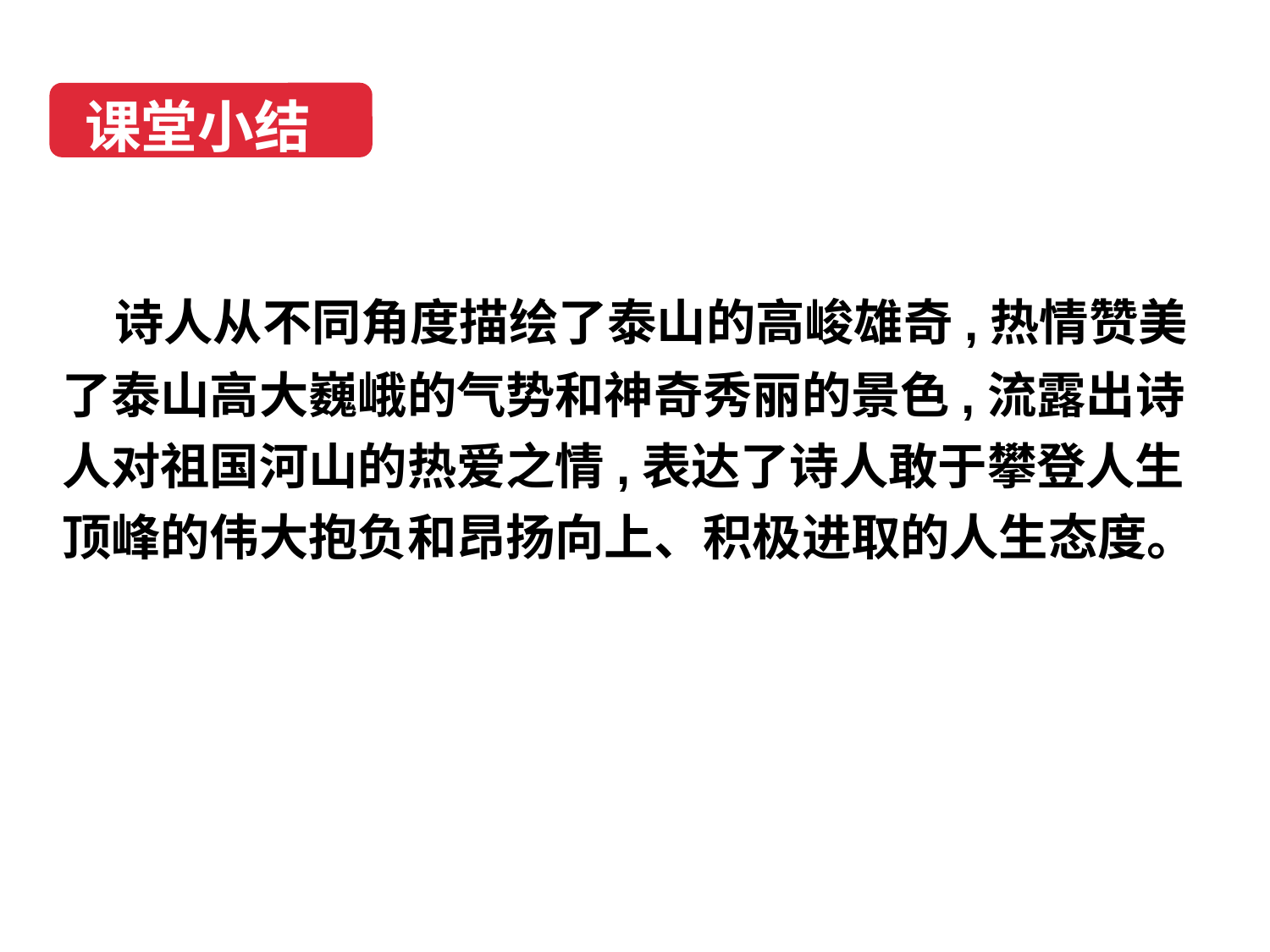

课堂小结
   诗人从不同角度描绘了泰山的高峻雄奇,热情赞美了泰山高大巍峨的气势和神奇秀丽的景色,流露出诗人对祖国河山的热爱之情,表达了诗人敢于攀登人生顶峰的伟大抱负和昂扬向上、积极进取的人生态度。